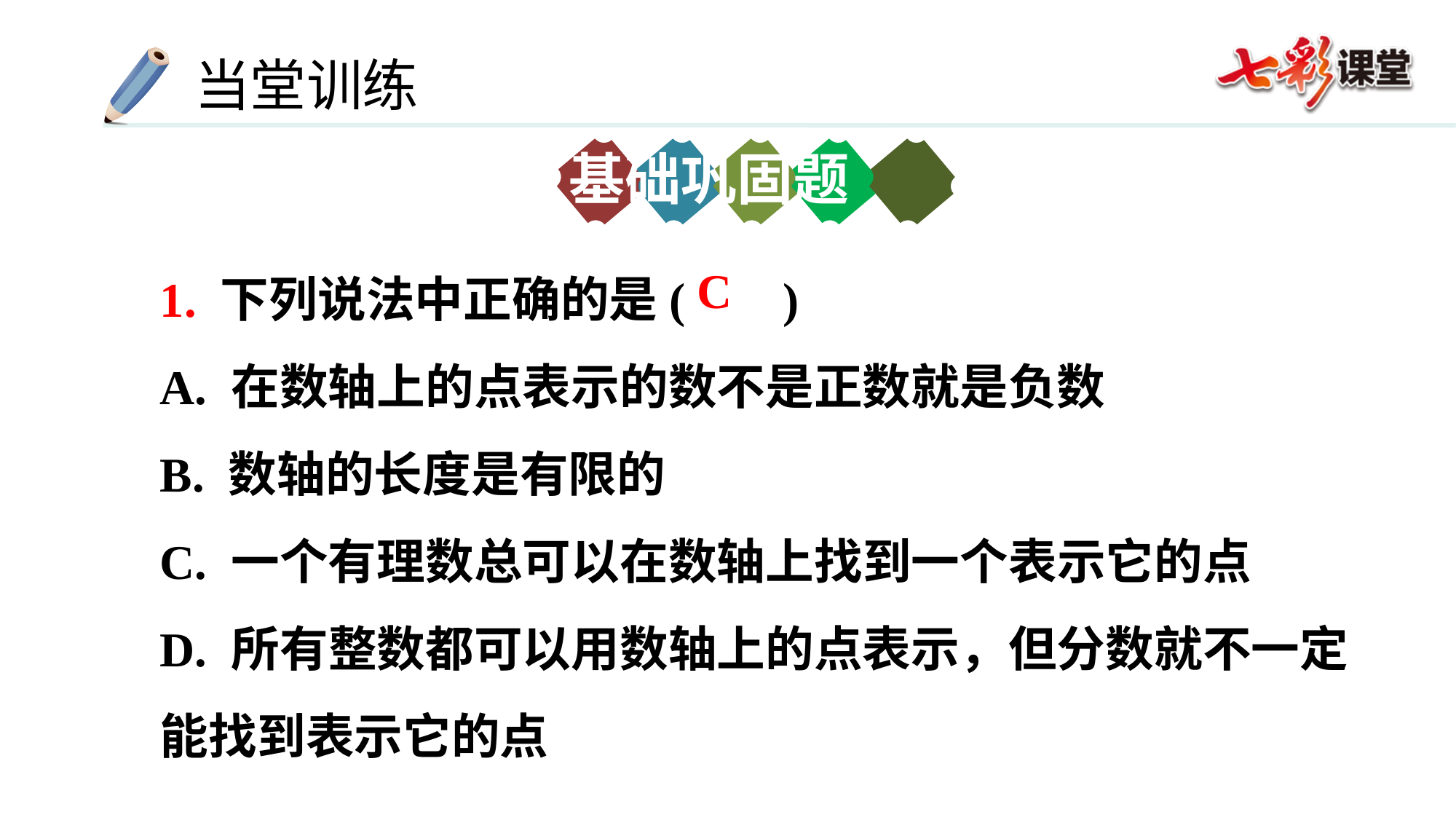

基础巩固题

1. 下列说法中正确的是(        )
A. 在数轴上的点表示的数不是正数就是负数
B. 数轴的长度是有限的
C. 一个有理数总可以在数轴上找到一个表示它的点
D. 所有整数都可以用数轴上的点表示，但分数就不一定能找到表示它的点
C